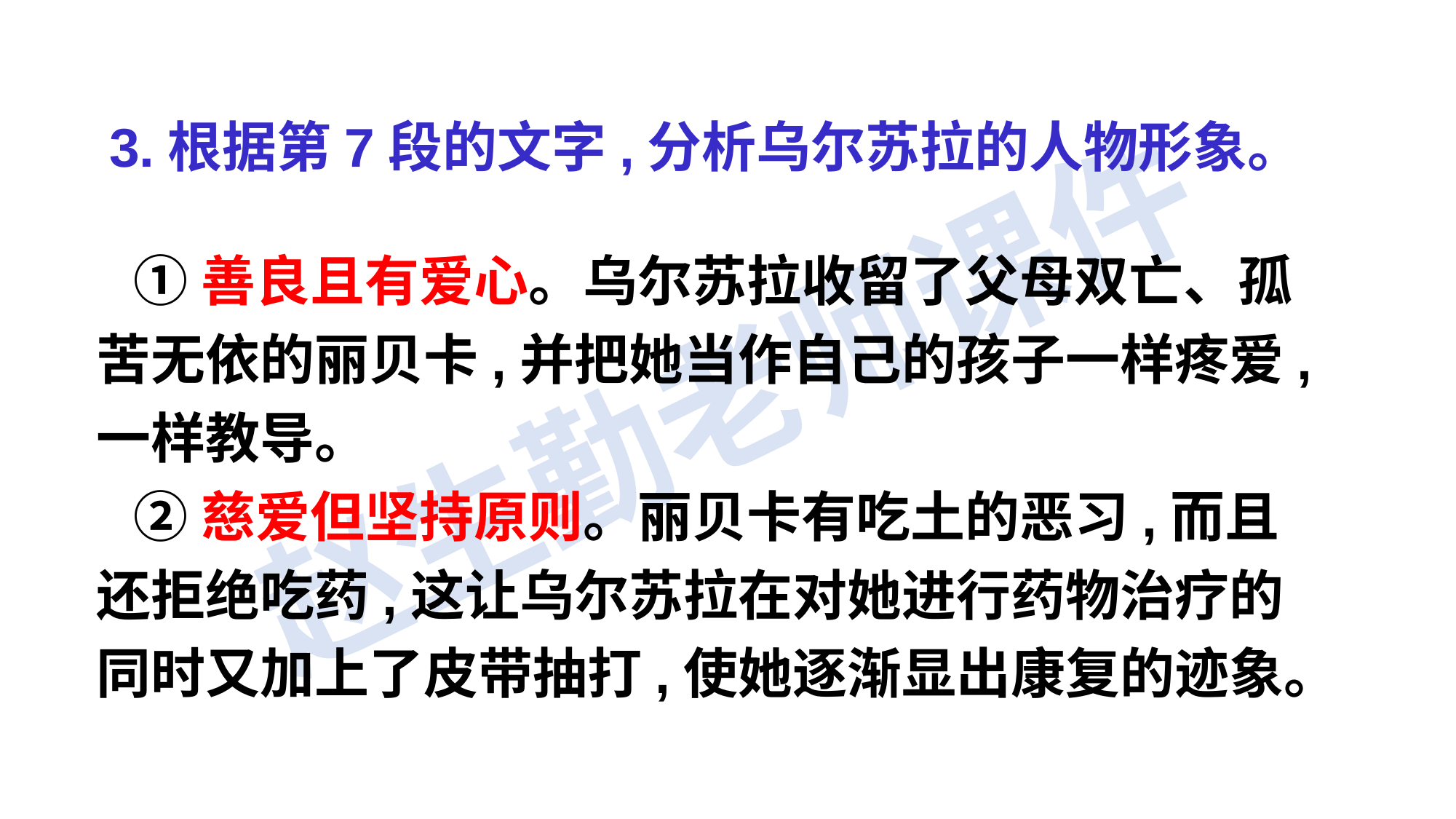

3.根据第7段的文字,分析乌尔苏拉的人物形象。
   ①善良且有爱心。乌尔苏拉收留了父母双亡、孤苦无依的丽贝卡,并把她当作自己的孩子一样疼爱,一样教导。
   ②慈爱但坚持原则。丽贝卡有吃土的恶习,而且还拒绝吃药,这让乌尔苏拉在对她进行药物治疗的同时又加上了皮带抽打,使她逐渐显出康复的迹象。